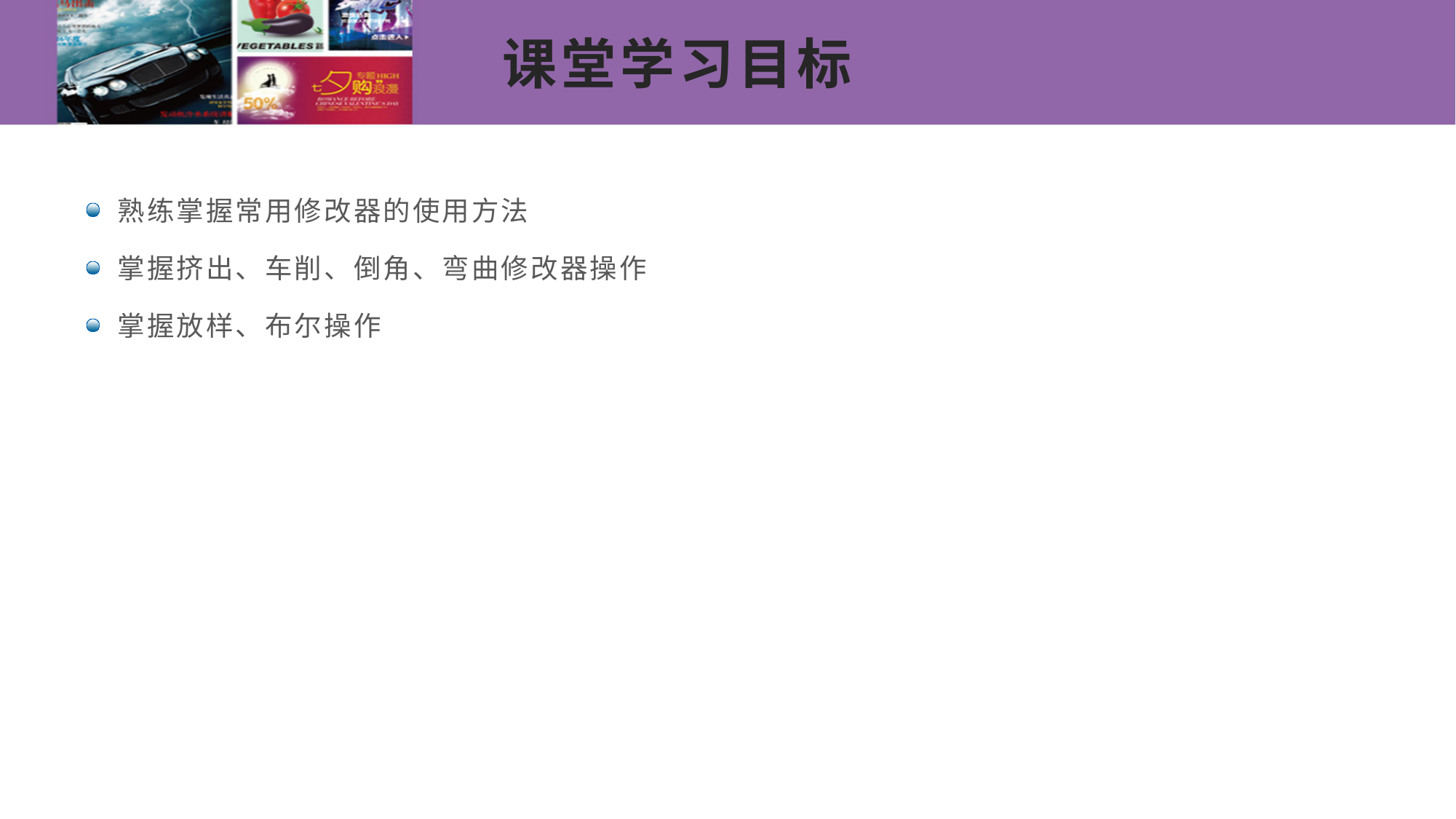

# 课堂学习目标
熟练掌握常用修改器的使用方法
掌握挤出、车削、倒角、弯曲修改器操作
掌握放样、布尔操作